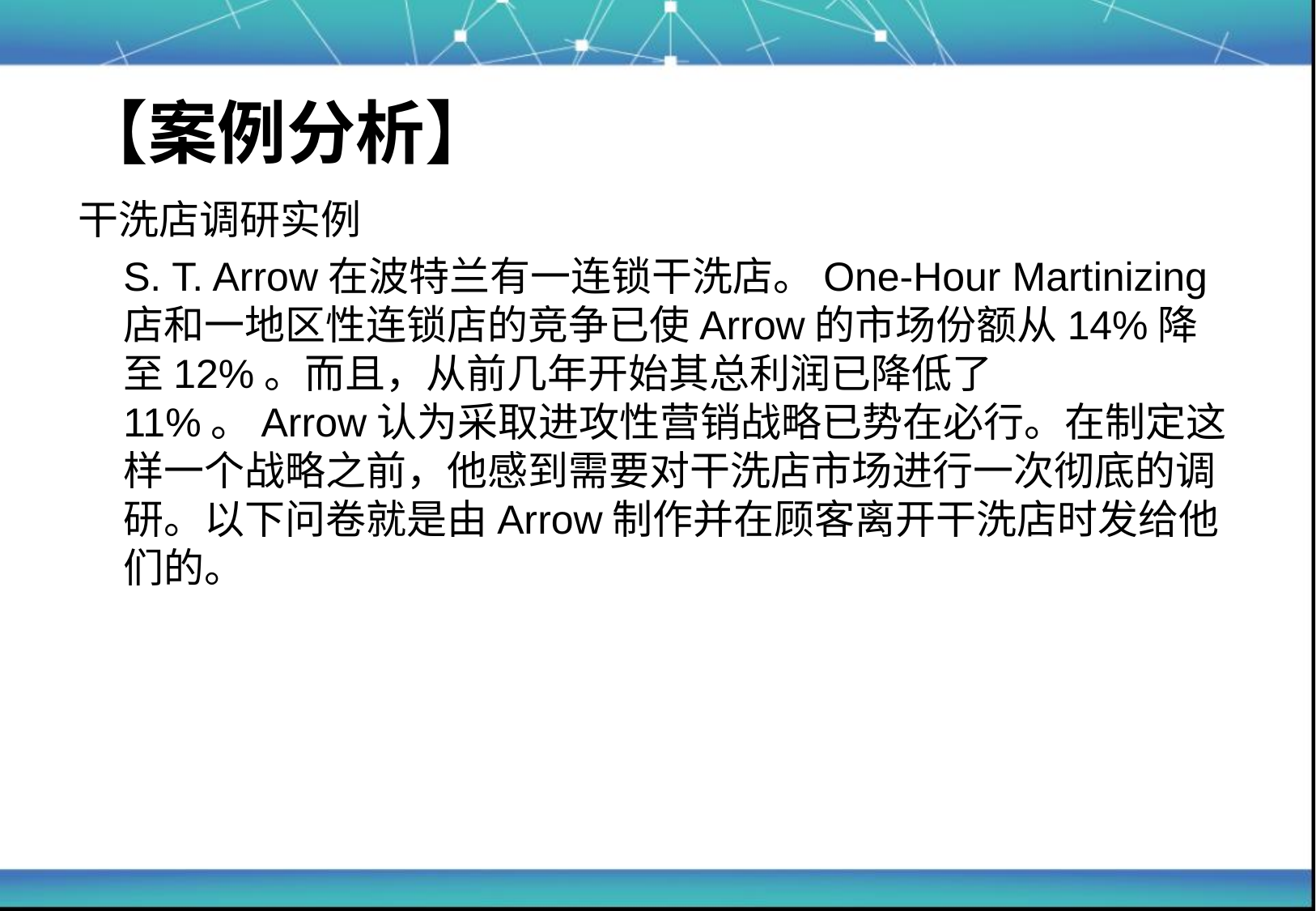

# 【案例分析】
干洗店调研实例
	S. T. Arrow在波特兰有一连锁干洗店。One-Hour Martinizing店和一地区性连锁店的竞争已使Arrow的市场份额从14%降至12%。而且，从前几年开始其总利润已降低了11%。Arrow认为采取进攻性营销战略已势在必行。在制定这样一个战略之前，他感到需要对干洗店市场进行一次彻底的调研。以下问卷就是由Arrow制作并在顾客离开干洗店时发给他们的。